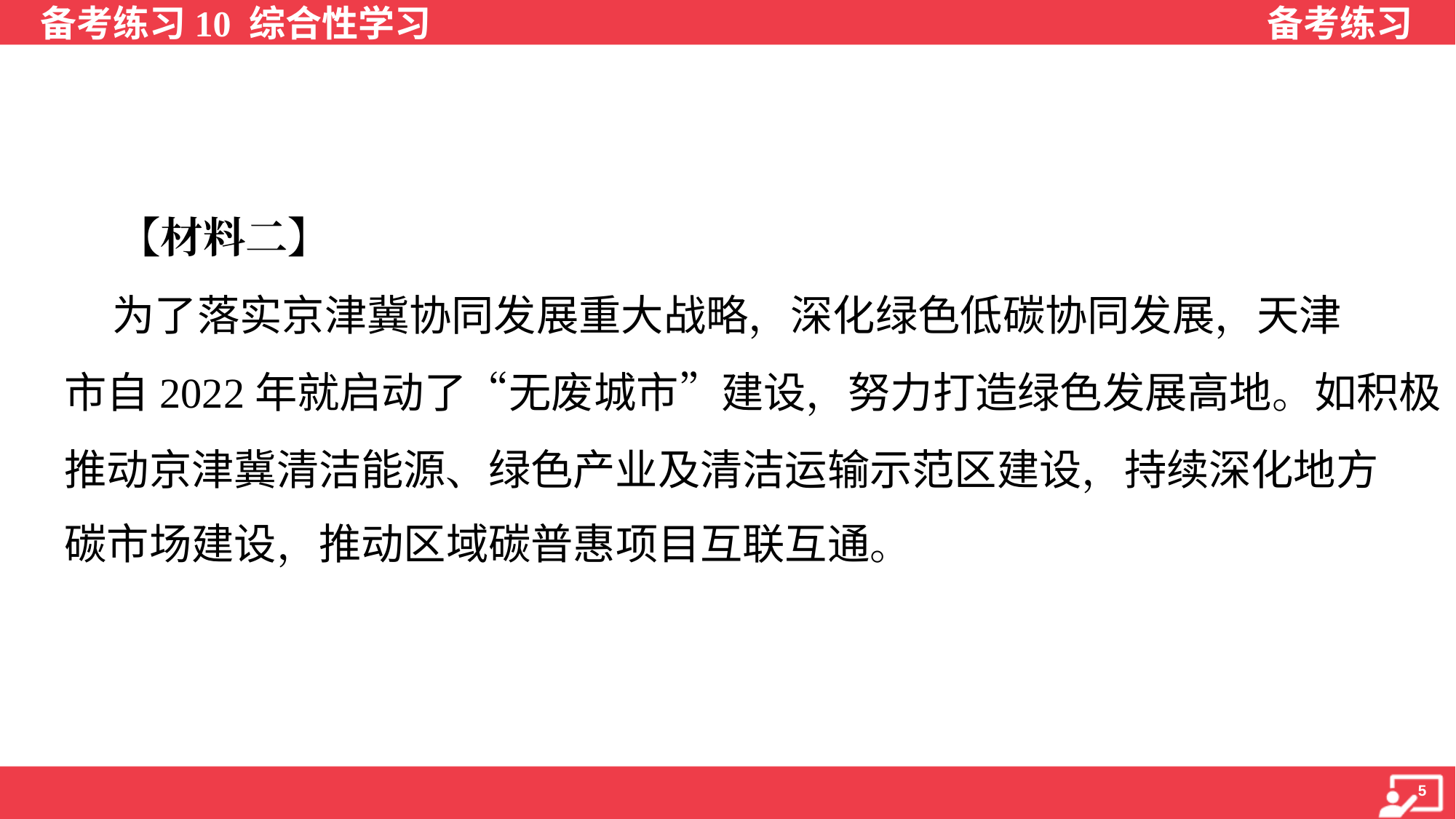

【材料二】
    为了落实京津冀协同发展重大战略，深化绿色低碳协同发展，天津
市自2022年就启动了“无废城市”建设，努力打造绿色发展高地。如积极
推动京津冀清洁能源、绿色产业及清洁运输示范区建设，持续深化地方
碳市场建设，推动区域碳普惠项目互联互通。